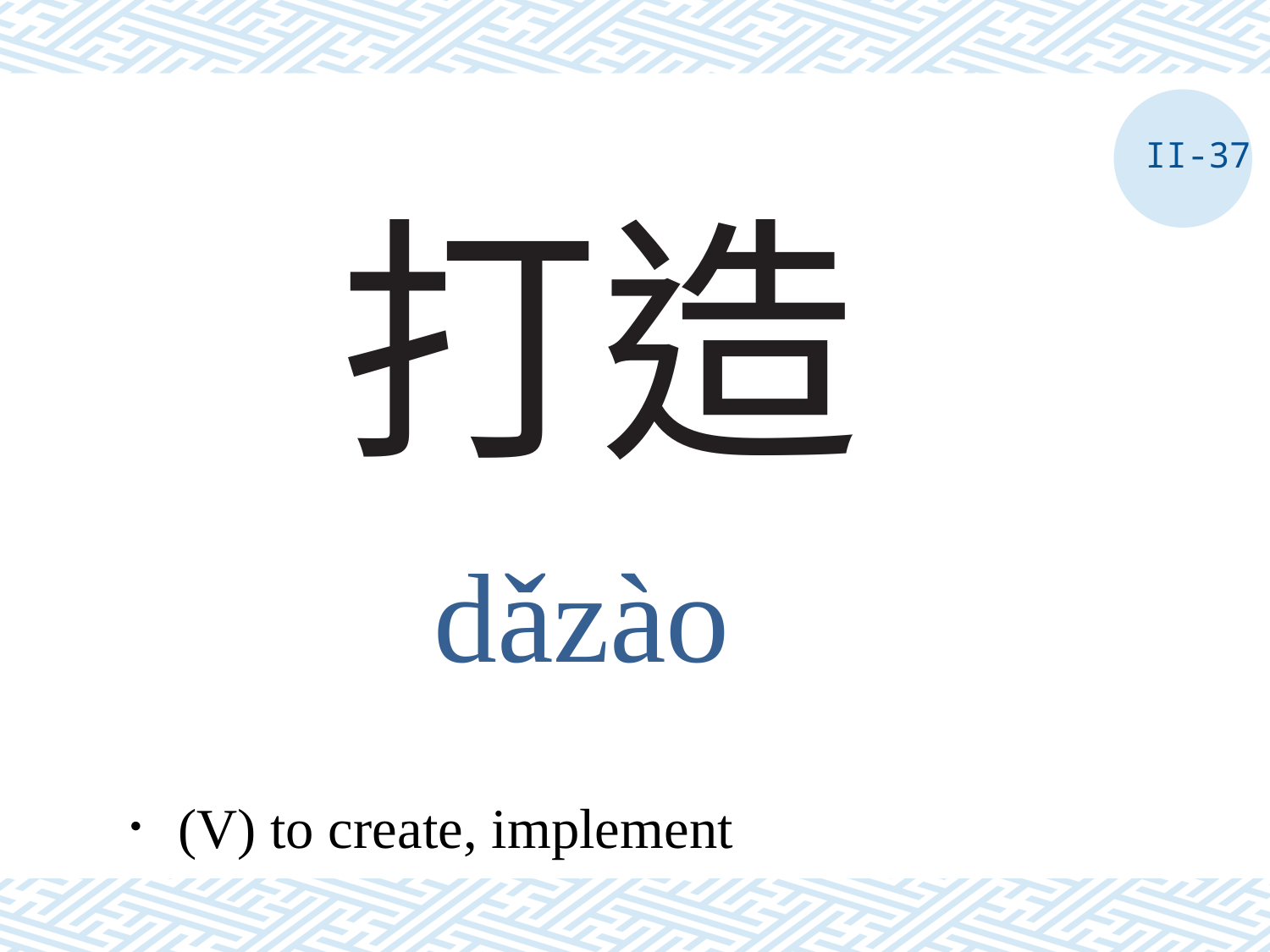

II-37

# 打造
dǎzào
．(V) to create, implement